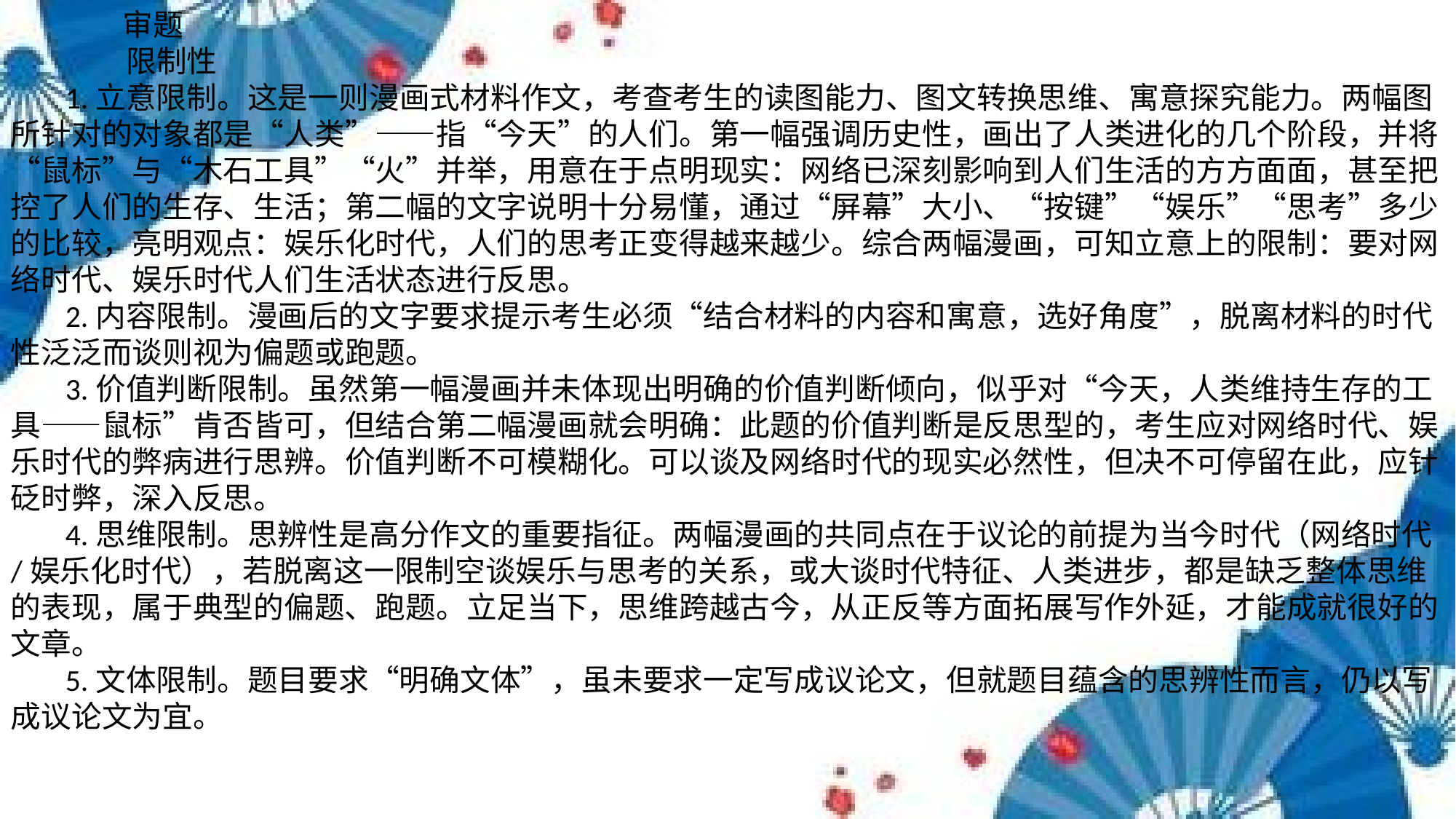

审题
　　限制性
1.立意限制。这是一则漫画式材料作文，考查考生的读图能力、图文转换思维、寓意探究能力。两幅图所针对的对象都是“人类”——指“今天”的人们。第一幅强调历史性，画出了人类进化的几个阶段，并将“鼠标”与“木石工具”“火”并举，用意在于点明现实：网络已深刻影响到人们生活的方方面面，甚至把控了人们的生存、生活；第二幅的文字说明十分易懂，通过“屏幕”大小、“按键”“娱乐”“思考”多少的比较，亮明观点：娱乐化时代，人们的思考正变得越来越少。综合两幅漫画，可知立意上的限制：要对网络时代、娱乐时代人们生活状态进行反思。
2.内容限制。漫画后的文字要求提示考生必须“结合材料的内容和寓意，选好角度”，脱离材料的时代性泛泛而谈则视为偏题或跑题。
3.价值判断限制。虽然第一幅漫画并未体现出明确的价值判断倾向，似乎对“今天，人类维持生存的工具——鼠标”肯否皆可，但结合第二幅漫画就会明确：此题的价值判断是反思型的，考生应对网络时代、娱乐时代的弊病进行思辨。价值判断不可模糊化。可以谈及网络时代的现实必然性，但决不可停留在此，应针砭时弊，深入反思。
4.思维限制。思辨性是高分作文的重要指征。两幅漫画的共同点在于议论的前提为当今时代（网络时代/娱乐化时代），若脱离这一限制空谈娱乐与思考的关系，或大谈时代特征、人类进步，都是缺乏整体思维的表现，属于典型的偏题、跑题。立足当下，思维跨越古今，从正反等方面拓展写作外延，才能成就很好的文章。
5.文体限制。题目要求“明确文体”，虽未要求一定写成议论文，但就题目蕴含的思辨性而言，仍以写成议论文为宜。